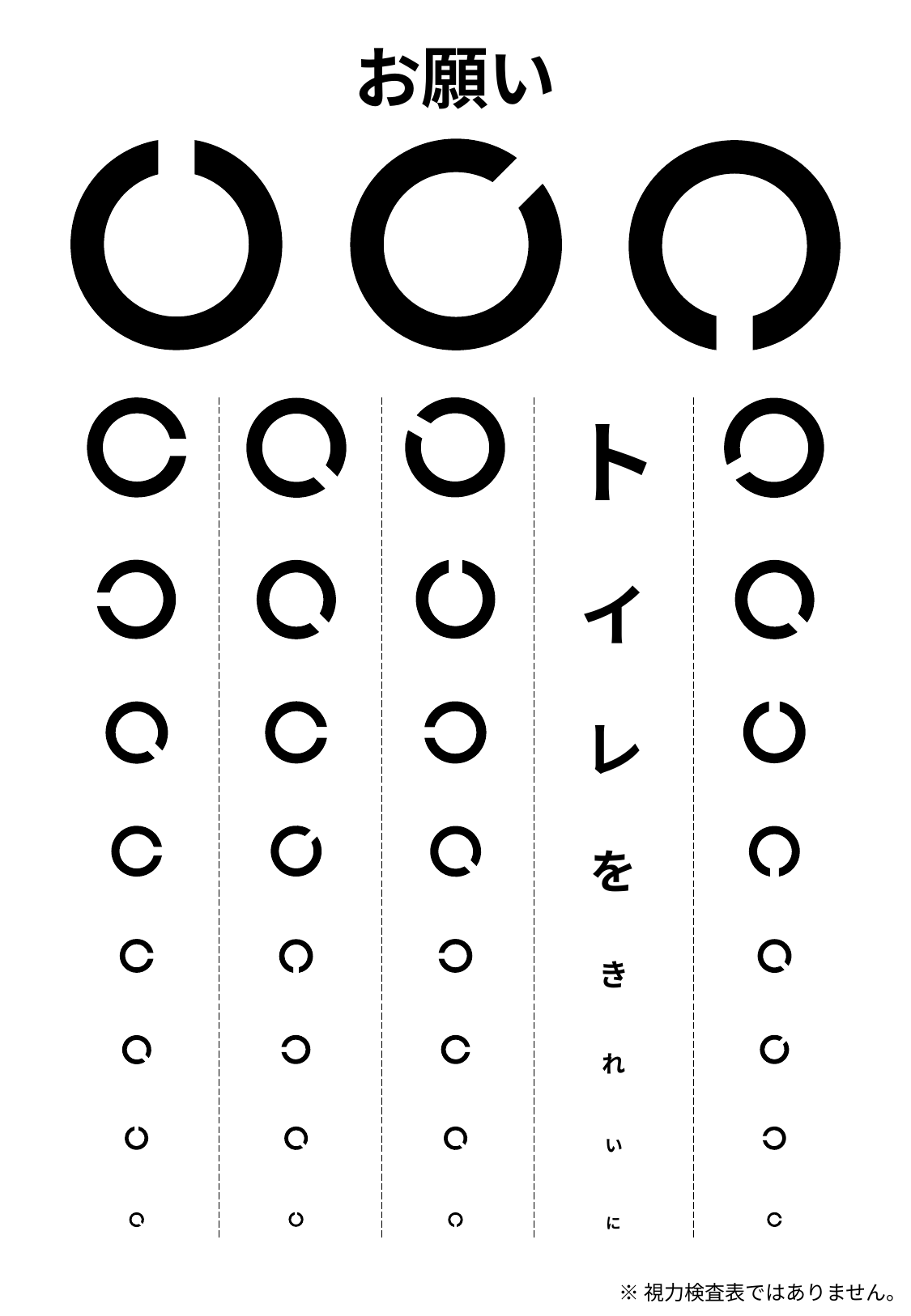

お願い

ト
イ
レ
を
き
れ
い
に

※視力検査表ではありません。